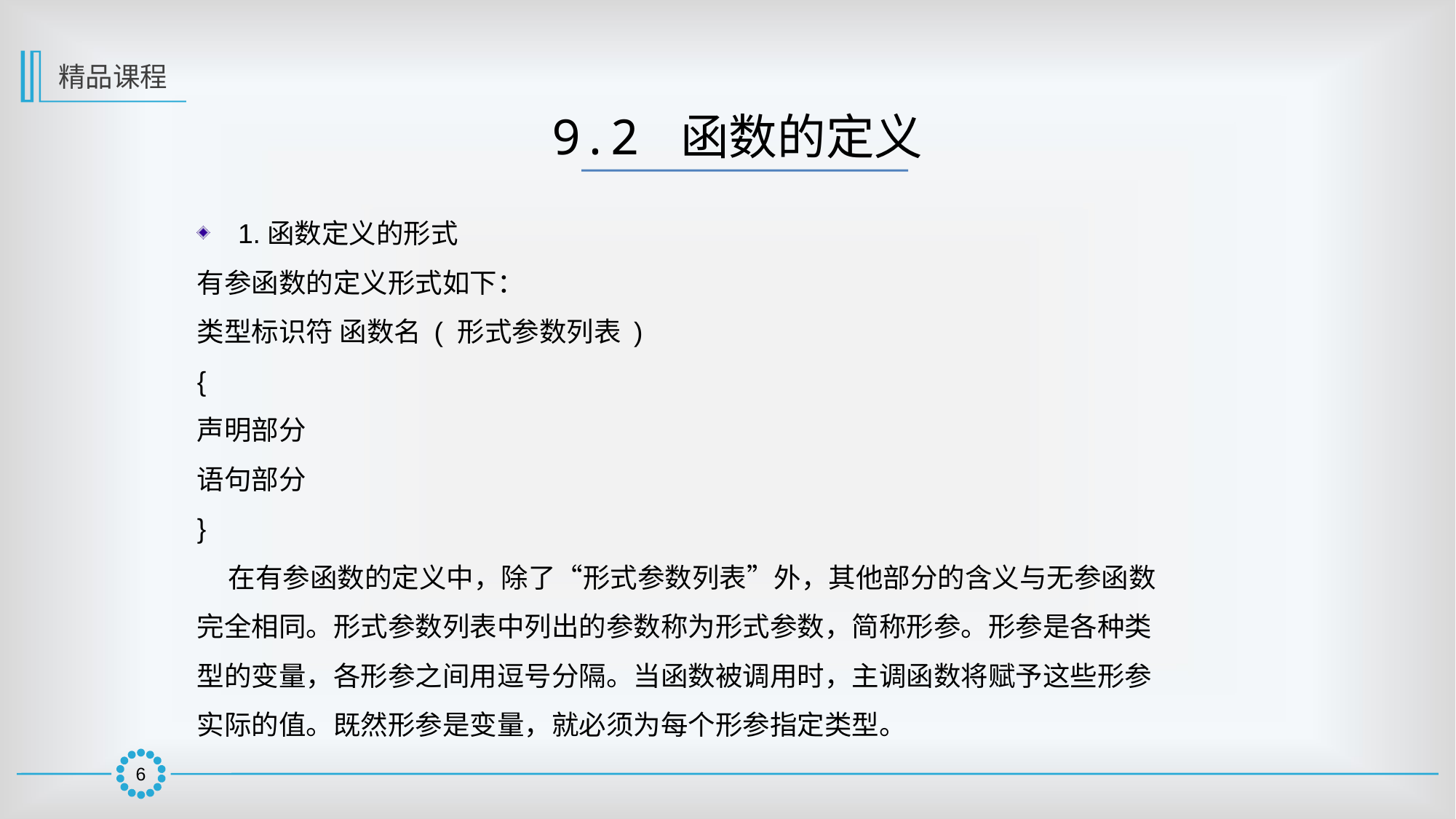

精品课程
9.2 函数的定义

1.函数定义的形式
有参函数的定义形式如下：
类型标识符 函数名 ( 形式参数列表 )
{
声明部分
语句部分
}
    在有参函数的定义中，除了“形式参数列表”外，其他部分的含义与无参函数完全相同。形式参数列表中列出的参数称为形式参数，简称形参。形参是各种类型的变量，各形参之间用逗号分隔。当函数被调用时，主调函数将赋予这些形参实际的值。既然形参是变量，就必须为每个形参指定类型。

6